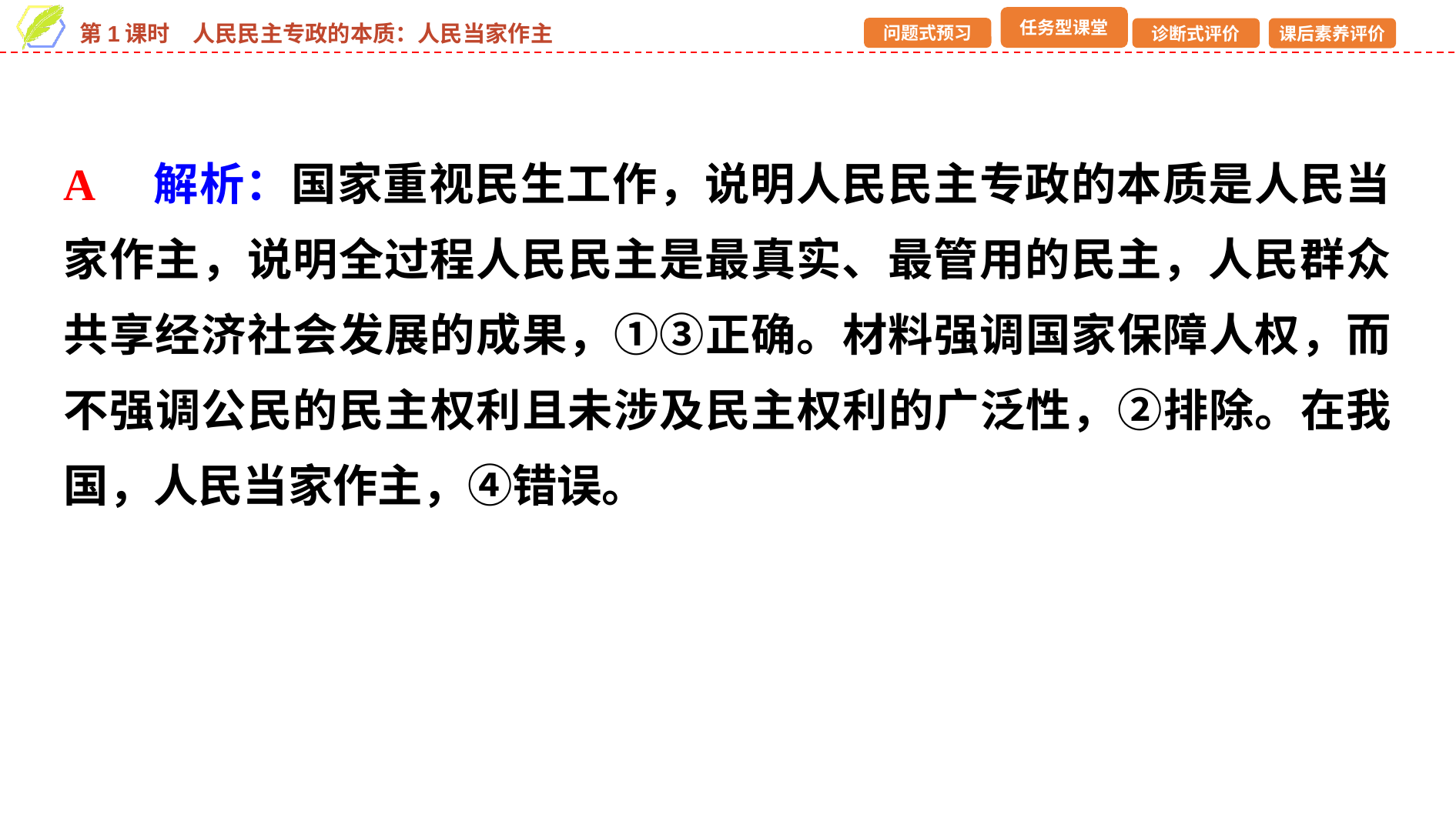

A　解析：国家重视民生工作，说明人民民主专政的本质是人民当家作主，说明全过程人民民主是最真实、最管用的民主，人民群众共享经济社会发展的成果，①③正确。材料强调国家保障人权，而不强调公民的民主权利且未涉及民主权利的广泛性，②排除。在我国，人民当家作主，④错误。